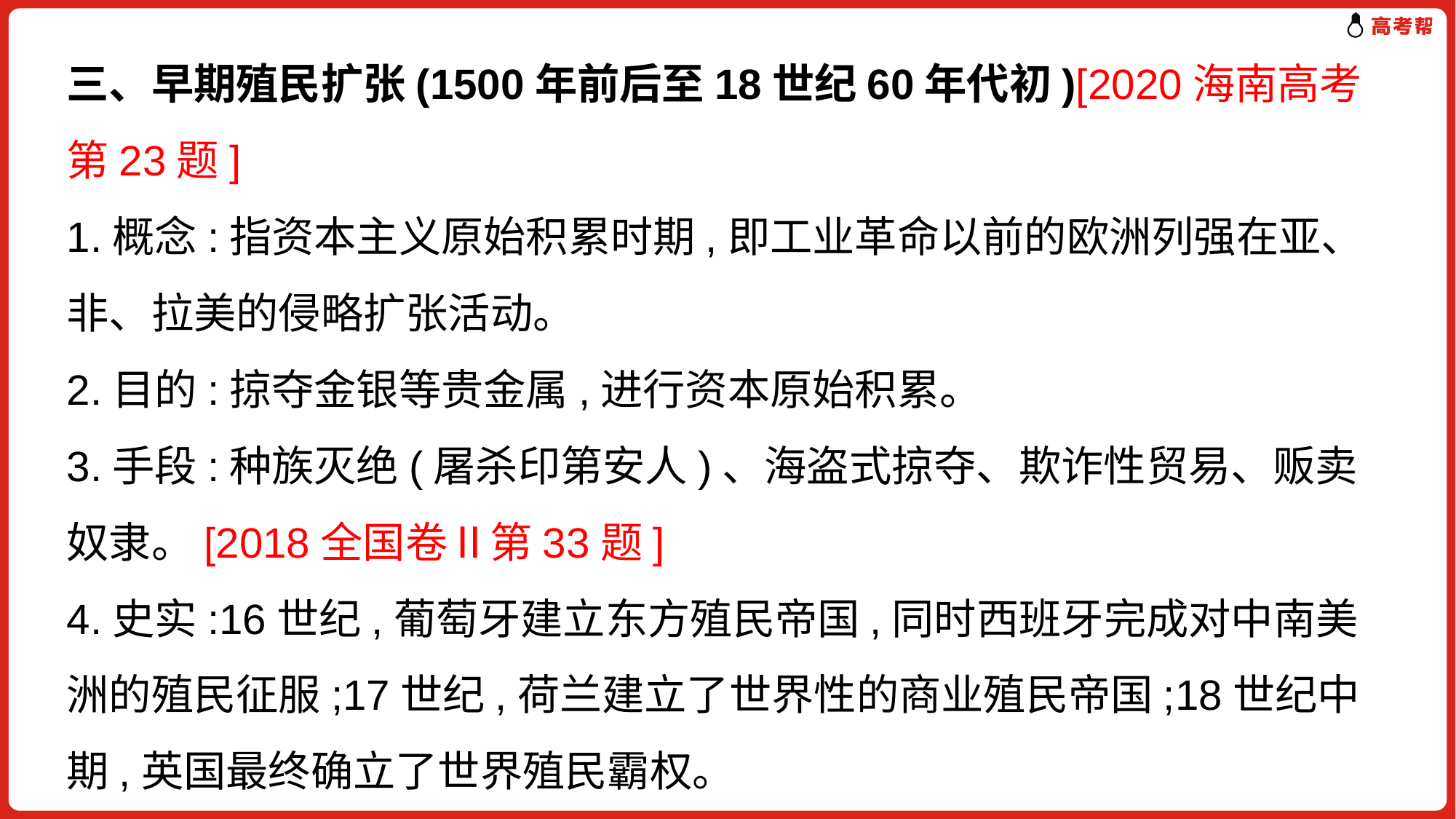

三、早期殖民扩张(1500年前后至18世纪60年代初)[2020海南高考第23题]
1.概念:指资本主义原始积累时期,即工业革命以前的欧洲列强在亚、非、拉美的侵略扩张活动。
2.目的:掠夺金银等贵金属,进行资本原始积累。
3.手段:种族灭绝(屠杀印第安人)、海盗式掠夺、欺诈性贸易、贩卖奴隶。[2018全国卷Ⅱ第33题]
4.史实:16世纪,葡萄牙建立东方殖民帝国,同时西班牙完成对中南美洲的殖民征服;17世纪,荷兰建立了世界性的商业殖民帝国;18世纪中期,英国最终确立了世界殖民霸权。